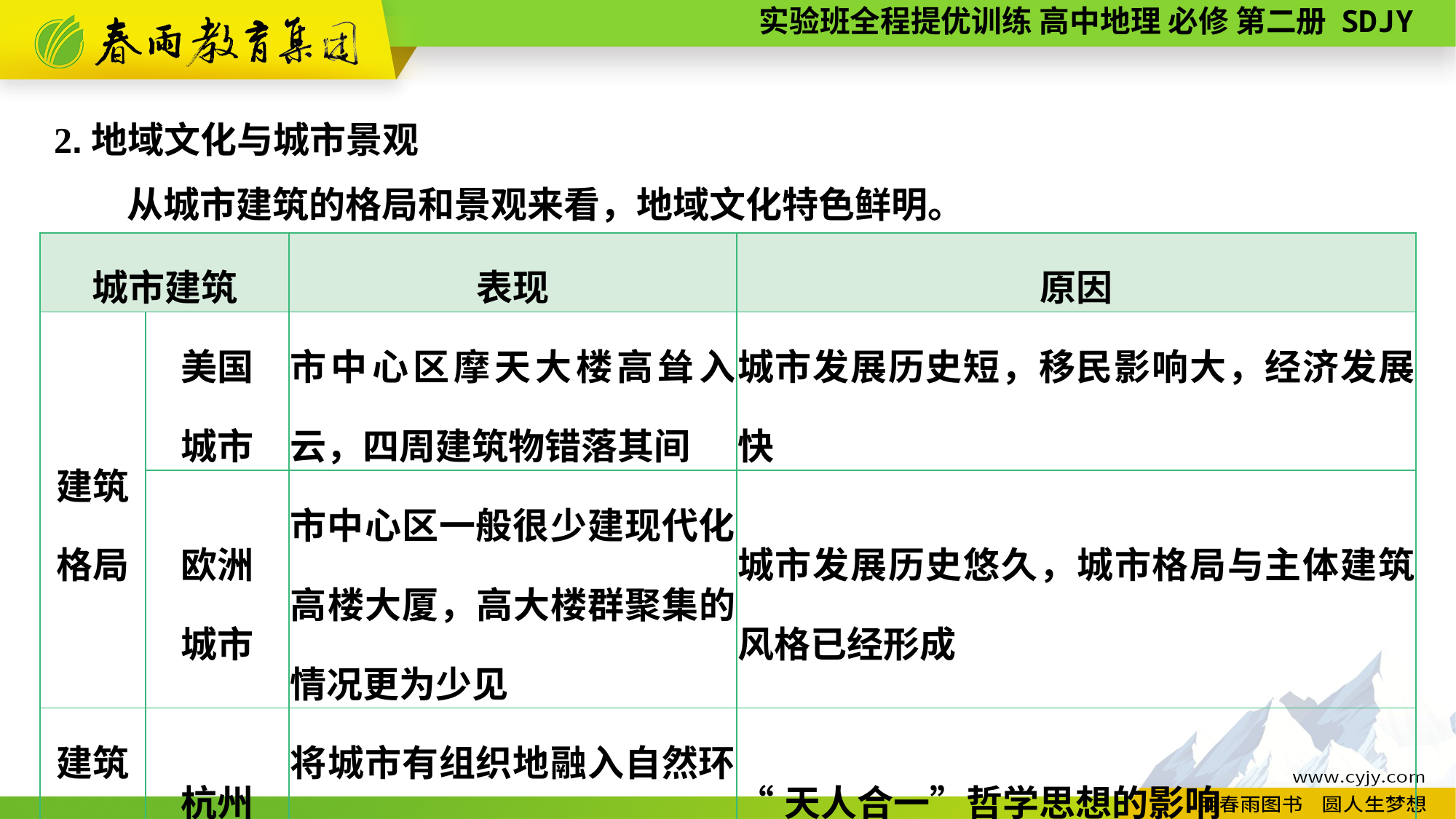

2.地域文化与城市景观
　　从城市建筑的格局和景观来看，地域文化特色鲜明。
| 城市建筑 |  | 表现 | 原因 |
| --- | --- | --- | --- |
| 建筑 格局 | 美国 城市 | 市中心区摩天大楼高耸入云，四周建筑物错落其间 | 城市发展历史短，移民影响大，经济发展快 |
|  | 欧洲 城市 | 市中心区一般很少建现代化高楼大厦，高大楼群聚集的情况更为少见 | 城市发展历史悠久，城市格局与主体建筑风格已经形成 |
| 建筑 风格 | 杭州 | 将城市有组织地融入自然环境之中的“山水城市” | “天人合一”哲学思想的影响 |